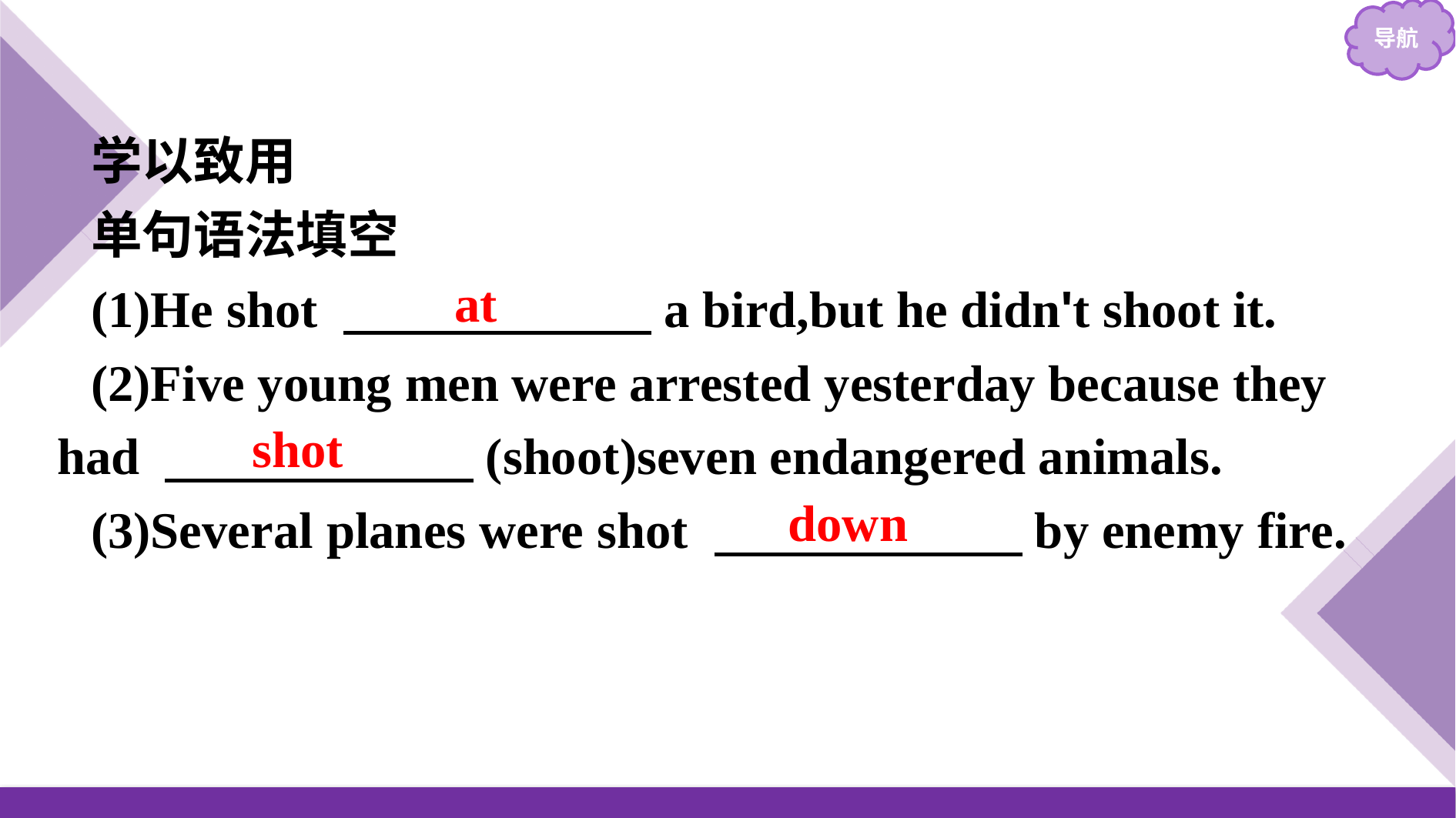

学以致用
单句语法填空
(1)He shot 　　　　　　a bird,but he didn't shoot it.
(2)Five young men were arrested yesterday because they had 　　　　　　(shoot)seven endangered animals.
(3)Several planes were shot 　　　　　　by enemy fire.
at
shot
down